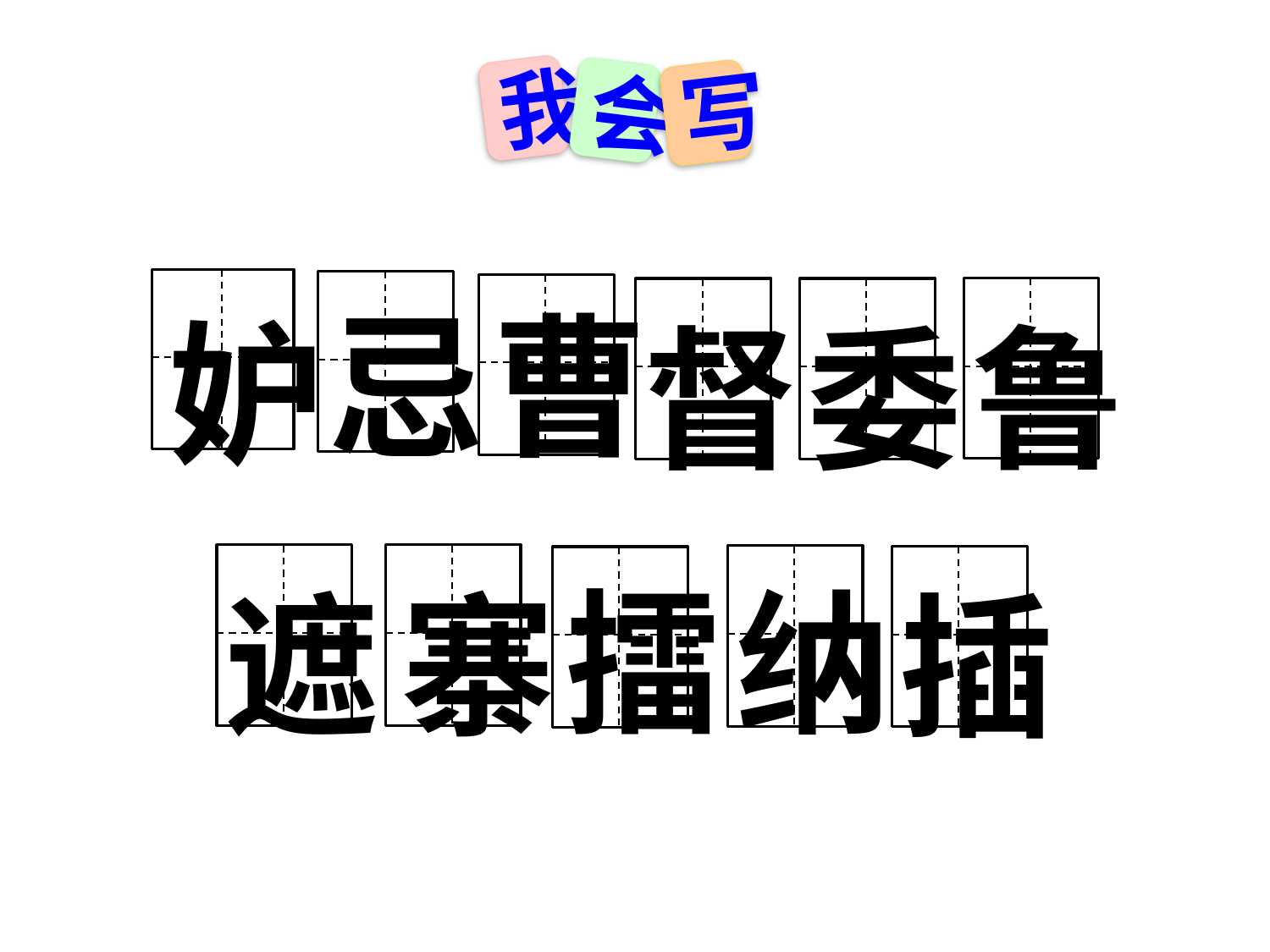

我
会
写
曹

忌

妒

鲁

督

委

擂

纳

遮

寨

插